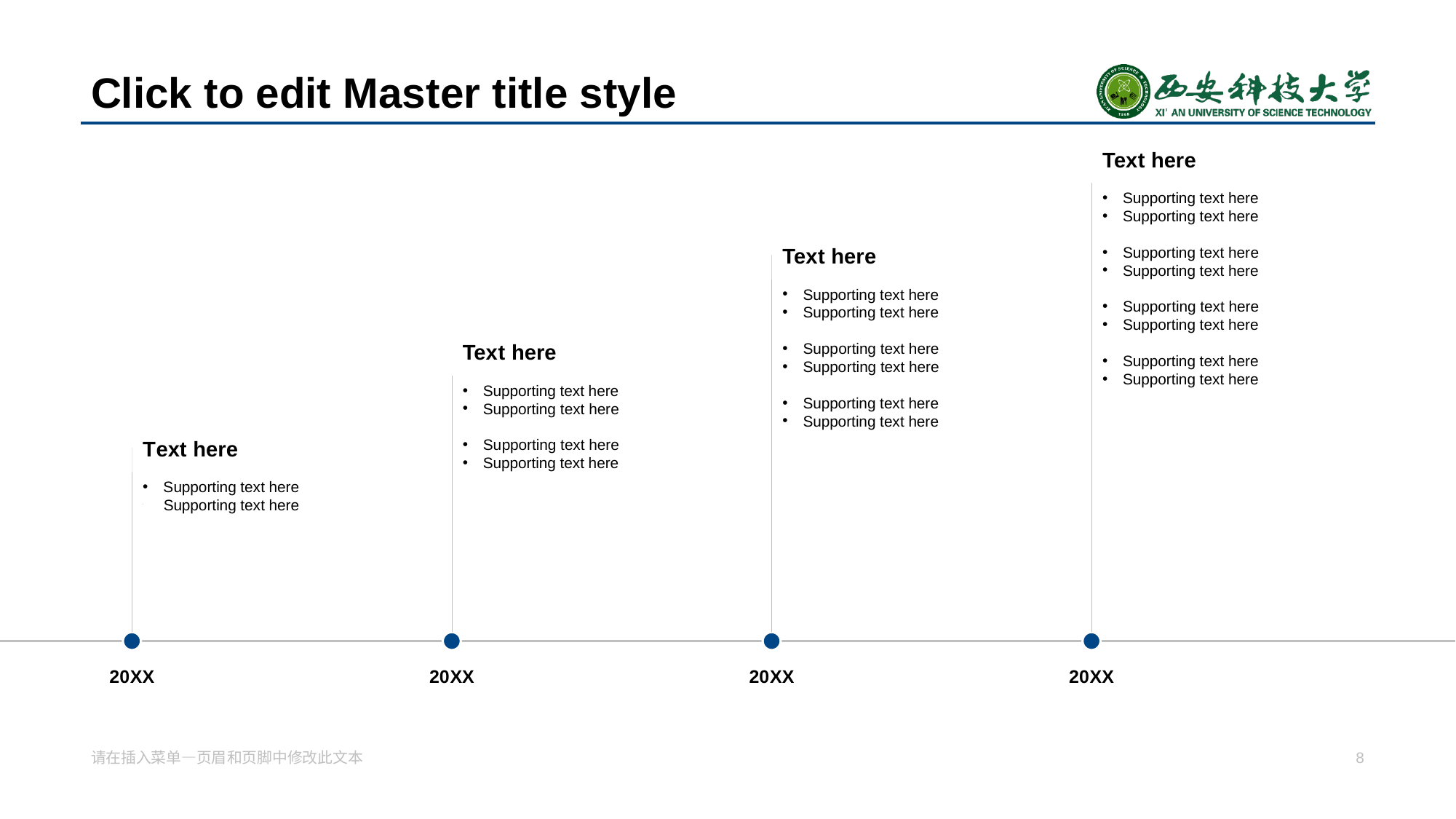

# Click to edit Mas ter title style
Tex t  here
Supporting text here
Supporting text here

Supporting text her e
Supporting text here

Suppor ting text here
Supporting text here

Supporting text here
Supporting text here

Tex t  here
Supporting text here
Supporting text here

Supp orting text here
Suppo rting text here

Supporting text here
Supporting text here

Tex t  here
Supporting text here
Supporting  text here

Su pporting text here
Supporting text here

T ext  here
S upporting text here
 Supporting text here

20 XX
20 XX
20 XX
20 XX
请在插入菜单—页眉 和页脚中修改此文本
8